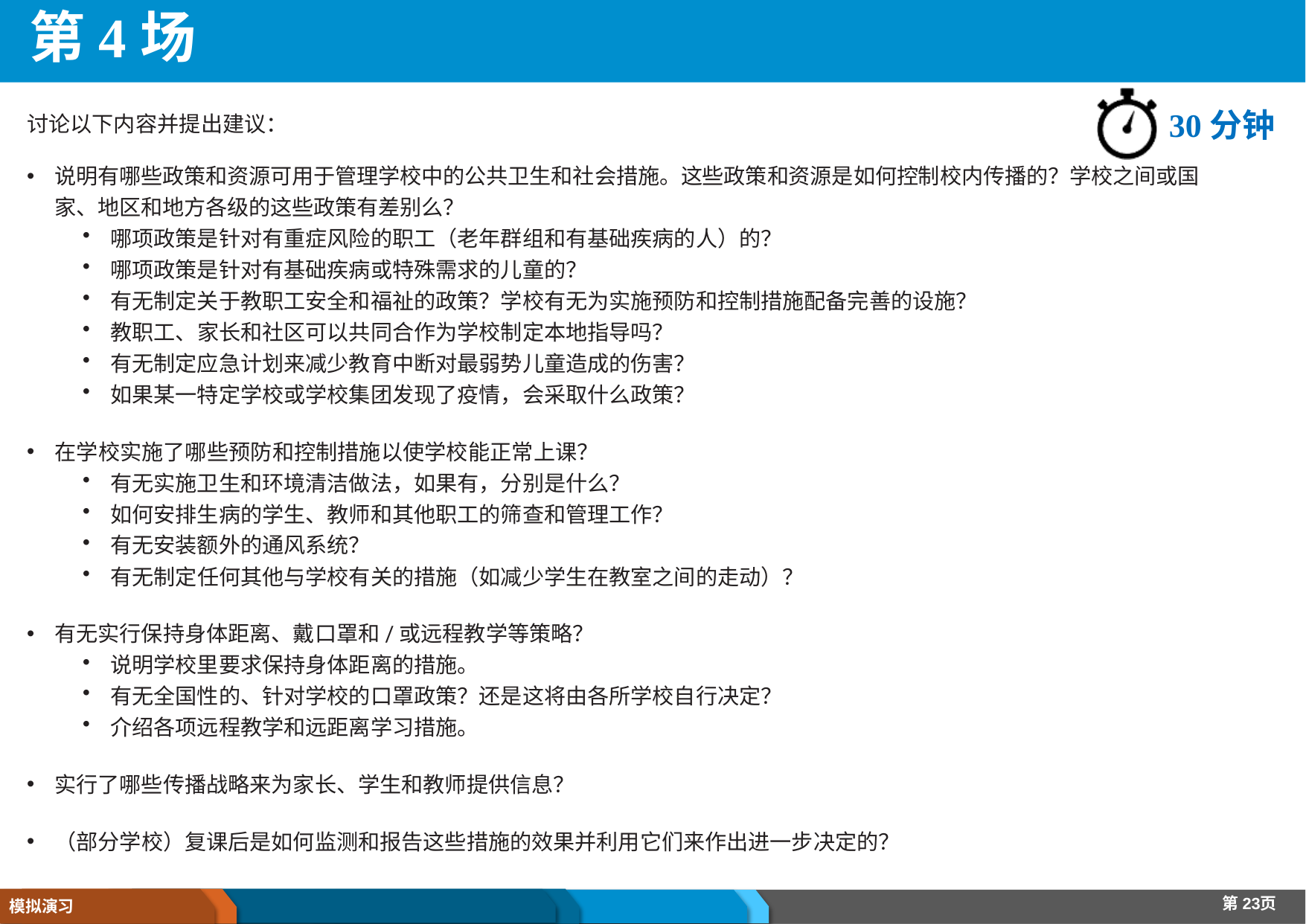

#
第4场

讨论以下内容并提出建议：

说明有哪些政策和资源可用于管理学校中的公共卫生和社会措施。这些政策和资源是如何控制校内传播的？学校之间或国家、地区和地方各级的这些政策有差别么？
哪项政策是针对有重症风险的职工（老年群组和有基础疾病的人）的？
哪项政策是针对有基础疾病或特殊需求的儿童的？
有无制定关于教职工安全和福祉的政策？学校有无为实施预防和控制措施配备完善的设施？
教职工、家长和社区可以共同合作为学校制定本地指导吗？
有无制定应急计划来减少教育中断对最弱势儿童造成的伤害？
如果某一特定学校或学校集团发现了疫情，会采取什么政策？

在学校实施了哪些预防和控制措施以使学校能正常上课？
有无实施卫生和环境清洁做法，如果有，分别是什么？
如何安排生病的学生、教师和其他职工的筛查和管理工作？
有无安装额外的通风系统？
有无制定任何其他与学校有关的措施（如减少学生在教室之间的走动）？

有无实行保持身体距离、戴口罩和/或远程教学等策略？
说明学校里要求保持身体距离的措施。
有无全国性的、针对学校的口罩政策？还是这将由各所学校自行决定？
介绍各项远程教学和远距离学习措施。

实行了哪些传播战略来为家长、学生和教师提供信息？

（部分学校）复课后是如何监测和报告这些措施的效果并利用它们来作出进一步决定的？

30分钟
COVID-19
20 October 2020
第23页
模拟演习